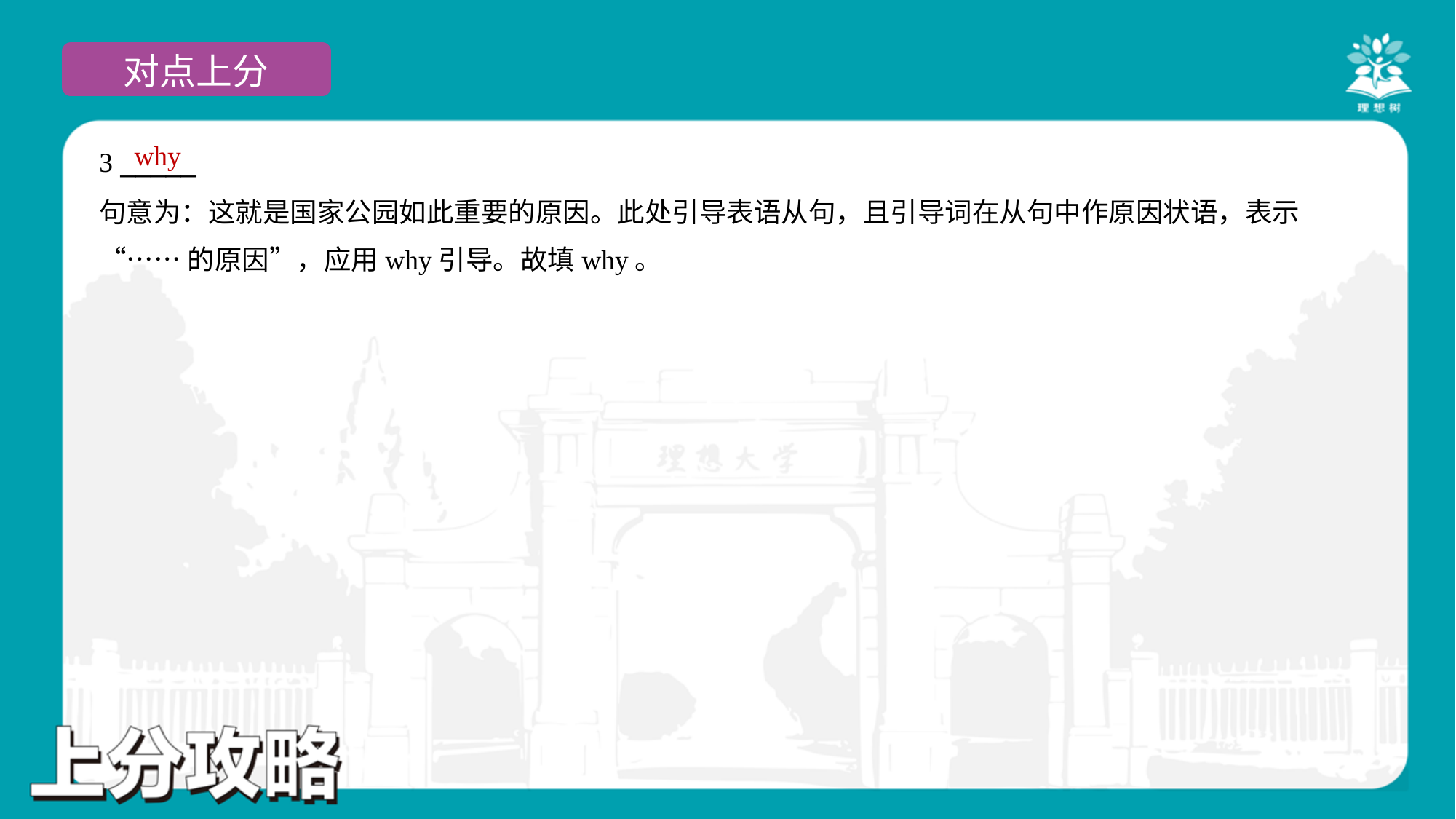

why
3 _____
句意为：这就是国家公园如此重要的原因。此处引导表语从句，且引导词在从句中作原因状语，表示
“……的原因”，应用why引导。故填why。